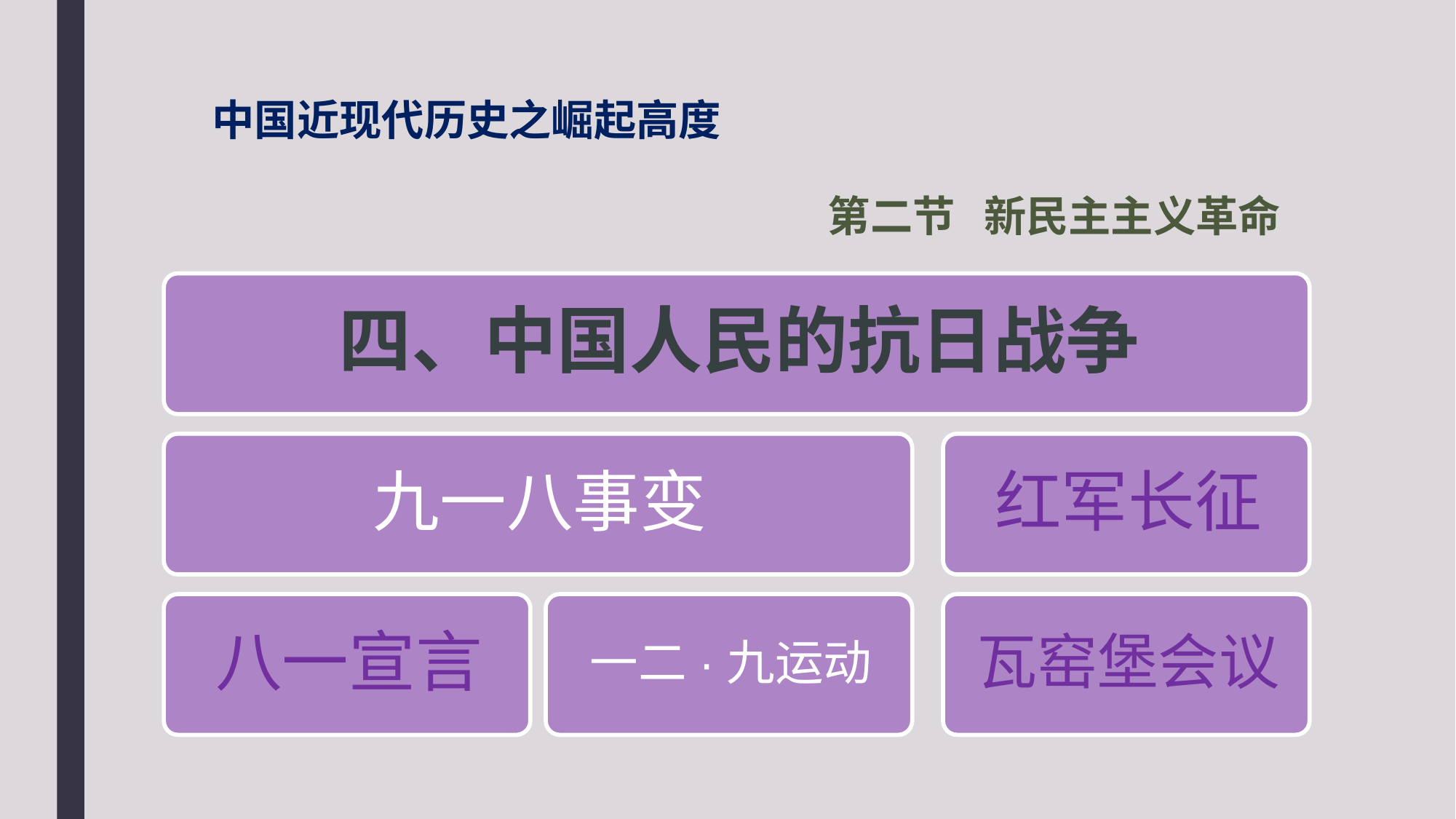

# 中国近现代历史之崛起高度
第二节   新民主主义革命
四、中国人民的抗日战争
九一八事变
八一宣言
一二·九运动
红军长征
瓦窑堡会议